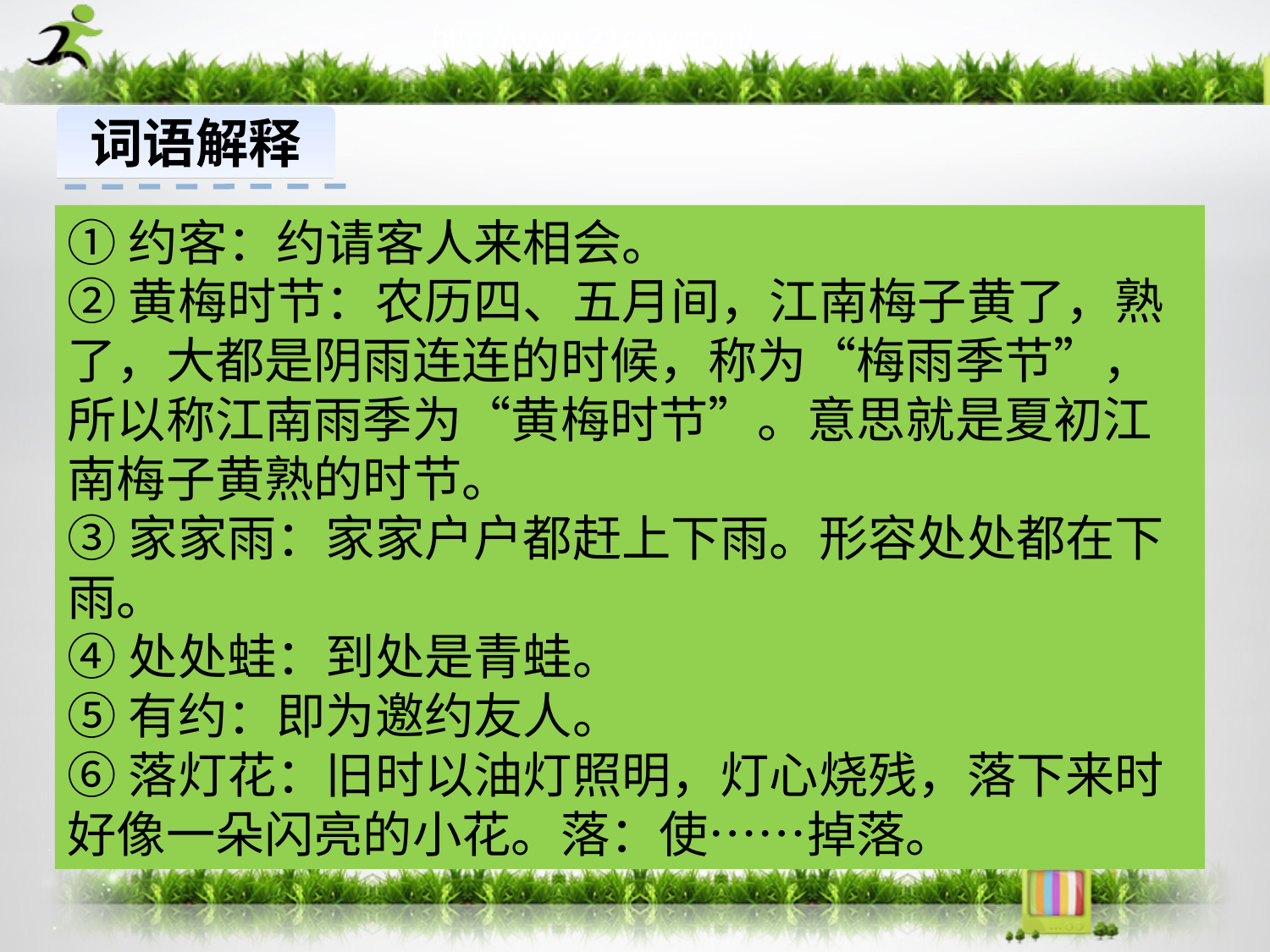

词语解释

①约客：约请客人来相会。
②黄梅时节：农历四、五月间，江南梅子黄了，熟了，大都是阴雨连连的时候，称为“梅雨季节”，所以称江南雨季为“黄梅时节”。意思就是夏初江南梅子黄熟的时节。
③家家雨：家家户户都赶上下雨。形容处处都在下雨。
④处处蛙：到处是青蛙。
⑤有约：即为邀约友人。
⑥落灯花：旧时以油灯照明，灯心烧残，落下来时好像一朵闪亮的小花。落：使……掉落。